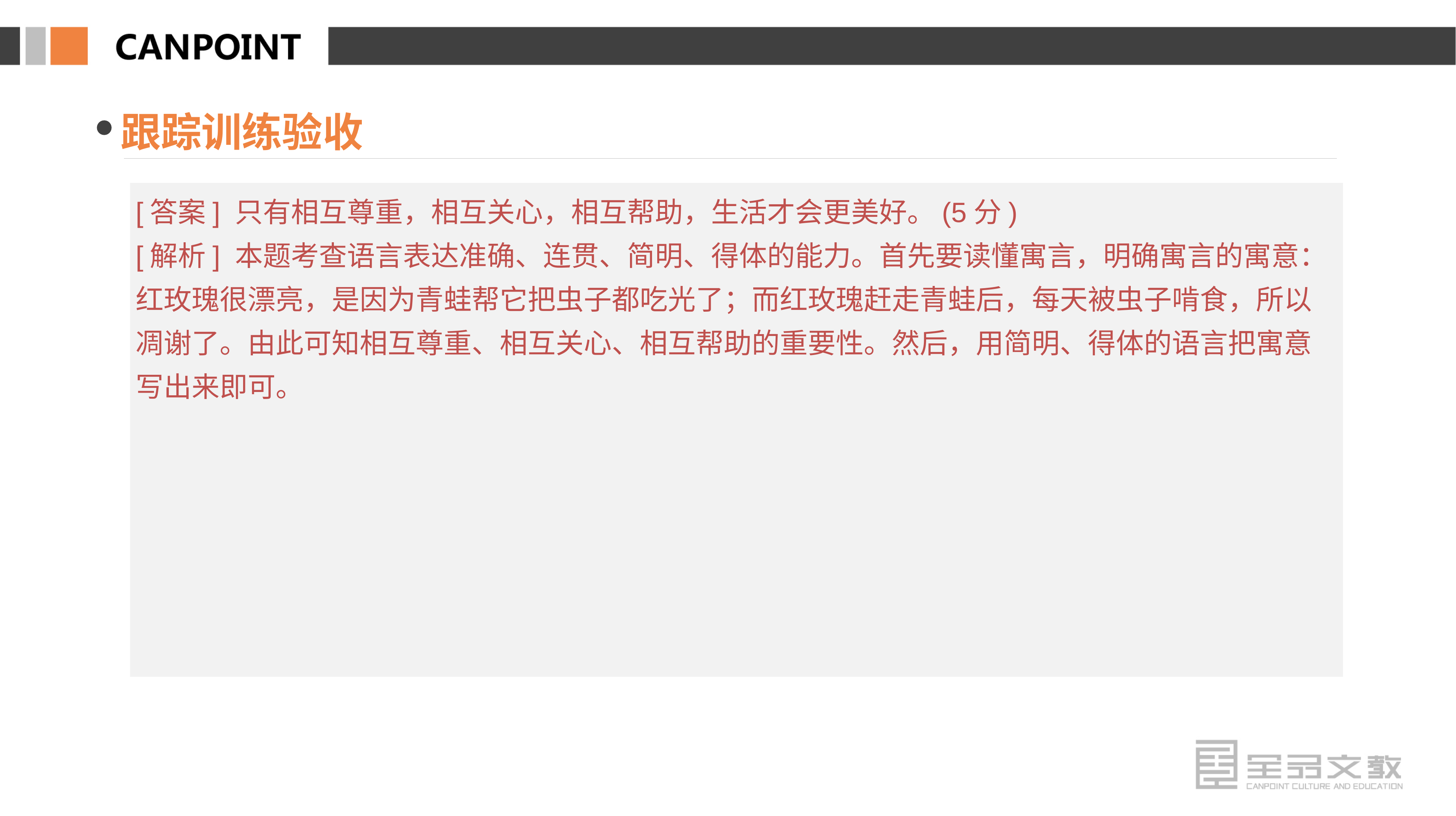

跟踪训练验收

[答案] 只有相互尊重，相互关心，相互帮助，生活才会更美好。(5分)
[解析] 本题考查语言表达准确、连贯、简明、得体的能力。首先要读懂寓言，明确寓言的寓意：红玫瑰很漂亮，是因为青蛙帮它把虫子都吃光了；而红玫瑰赶走青蛙后，每天被虫子啃食，所以凋谢了。由此可知相互尊重、相互关心、相互帮助的重要性。然后，用简明、得体的语言把寓意写出来即可。